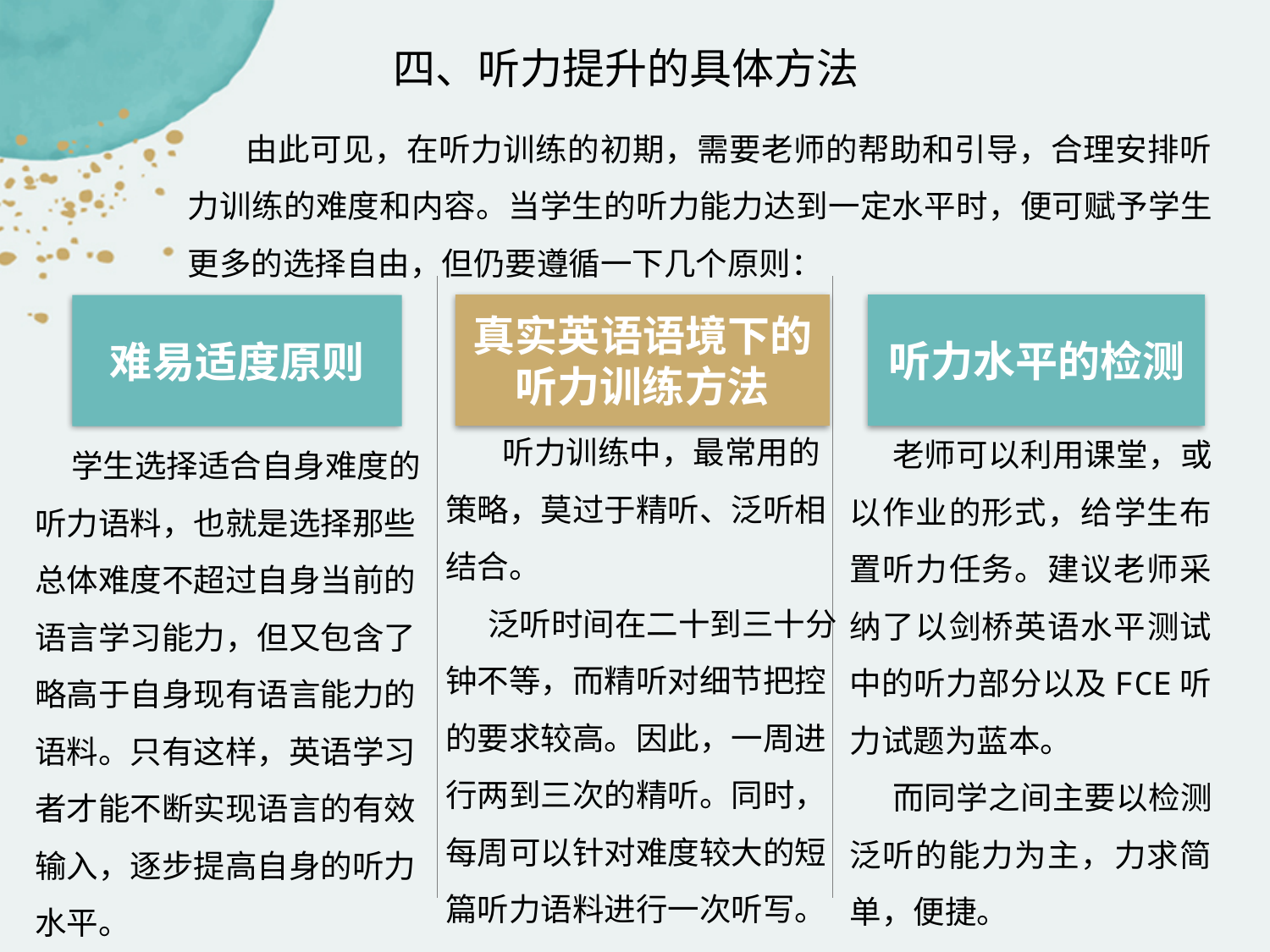

四、听力提升的具体方法
 由此可见，在听力训练的初期，需要老师的帮助和引导，合理安排听力训练的难度和内容。当学生的听力能力达到一定水平时，便可赋予学生更多的选择自由，但仍要遵循一下几个原则：
点击添加文本
真实英语语境下的听力训练方法
听力水平的检测
难易适度原则
 听力训练中，最常用的策略，莫过于精听、泛听相结合。
泛听时间在二十到三十分钟不等，而精听对细节把控的要求较高。因此，一周进行两到三次的精听。同时，每周可以针对难度较大的短篇听力语料进行一次听写。
老师可以利用课堂，或以作业的形式，给学生布置听力任务。建议老师采纳了以剑桥英语水平测试中的听力部分以及FCE听力试题为蓝本。
而同学之间主要以检测泛听的能力为主，力求简单，便捷。
点击添加文本
    学生选择适合自身难度的听力语料，也就是选择那些总体难度不超过自身当前的语言学习能力，但又包含了略高于自身现有语言能力的语料。只有这样，英语学习者才能不断实现语言的有效输入，逐步提高自身的听力水平。
点击添加文本
点击添加文本